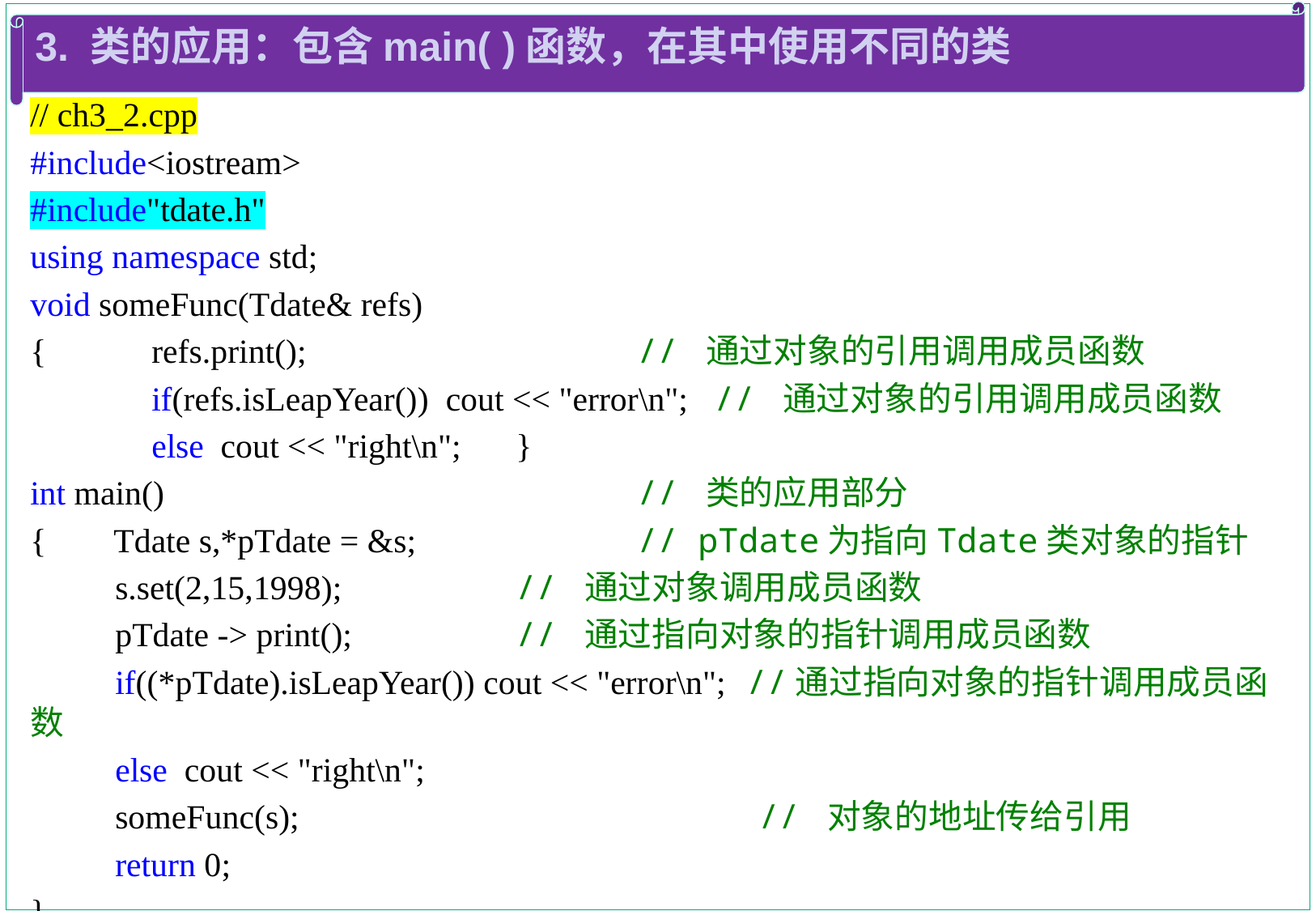

3. 类的应用：包含main( )函数，在其中使用不同的类

// ch3_2.cpp
#include<iostream>
#include"tdate.h"
using namespace std;
void someFunc(Tdate& refs)
{	refs.print();			// 通过对象的引用调用成员函数
	if(refs.isLeapYear())  cout << "error\n";   // 通过对象的引用调用成员函数
	else  cout << "right\n";	}
int main()				// 类的应用部分
{        Tdate s,*pTdate = &s;		// pTdate为指向Tdate类对象的指针
          s.set(2,15,1998);		// 通过对象调用成员函数
          pTdate -> print();		// 通过指向对象的指针调用成员函数
          if((*pTdate).isLeapYear()) cout << "error\n"; //通过指向对象的指针调用成员函数
          else  cout << "right\n";
          someFunc(s);				// 对象的地址传给引用
          return 0;
}